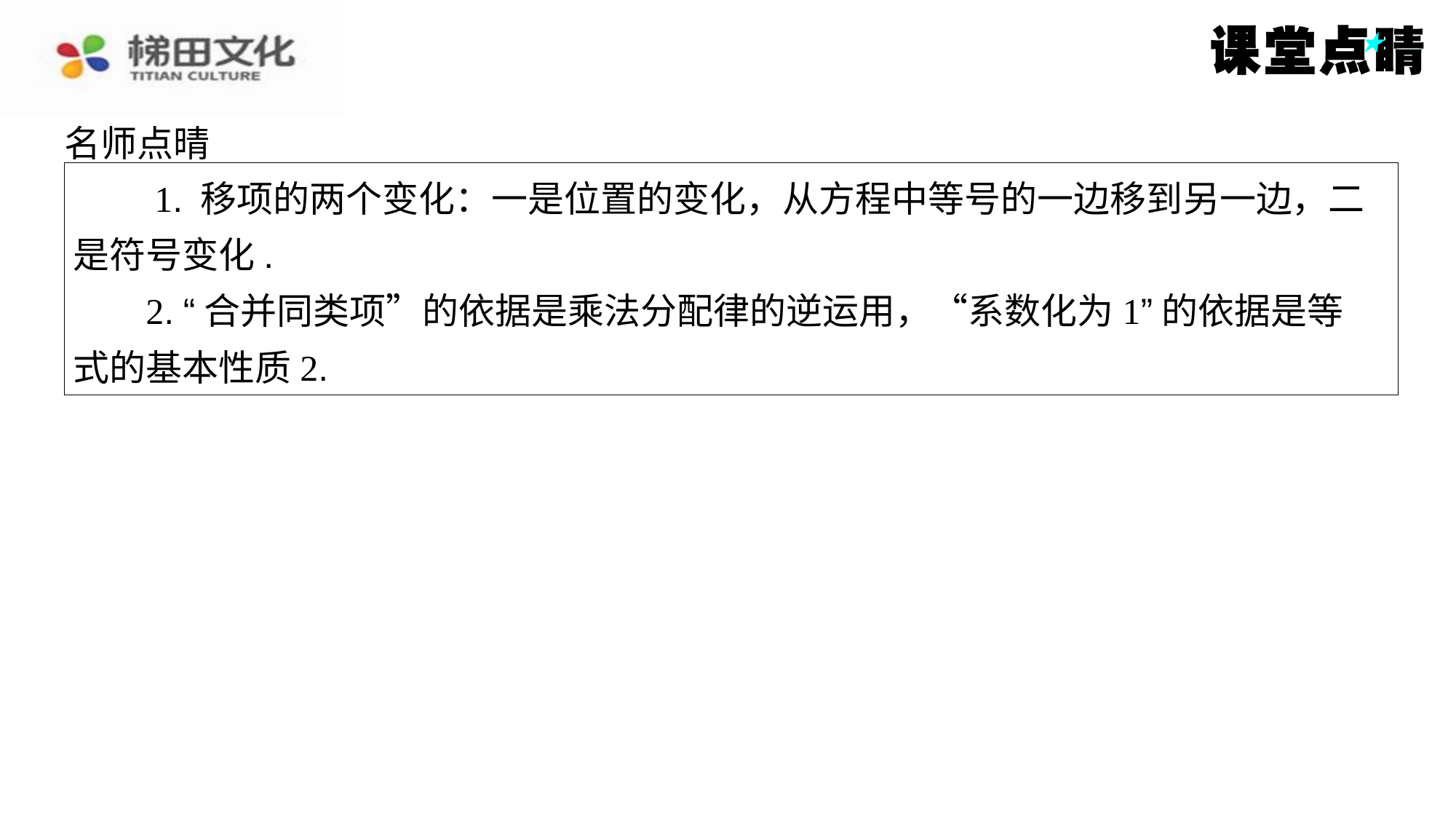

名师点晴
　　1. 移项的两个变化：一是位置的变化，从方程中等号的一边移到另一边，二
是符号变化.
2. “合并同类项”的依据是乘法分配律的逆运用，“系数化为1”的依据是等
式的基本性质2.